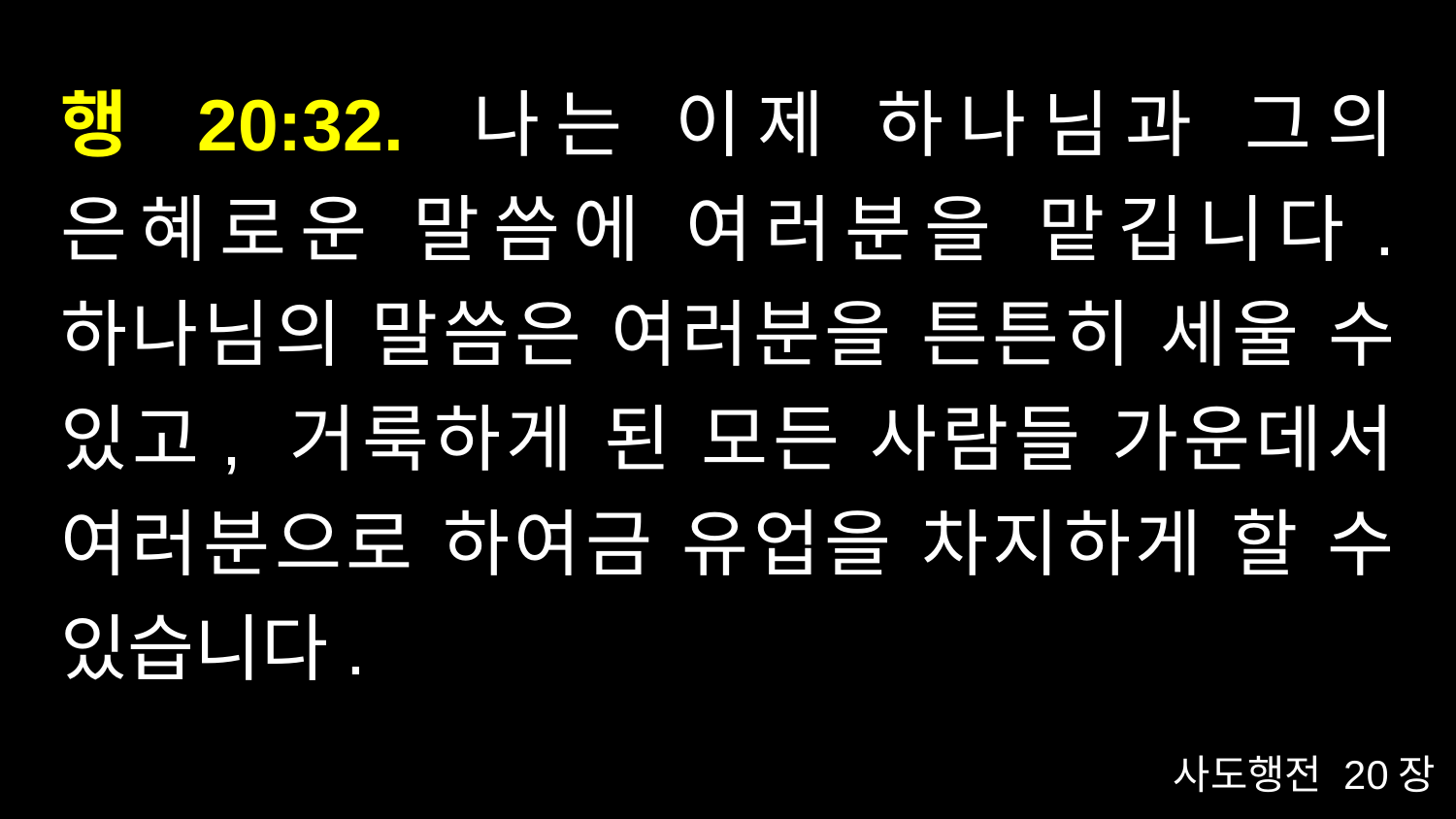

# 행 20:32. 나는 이제 하나님과 그의 은혜로운 말씀에 여러분을 맡깁니다. 하나님의 말씀은 여러분을 튼튼히 세울 수 있고, 거룩하게 된 모든 사람들 가운데서 여러분으로 하여금 유업을 차지하게 할 수 있습니다.
사도행전 20장